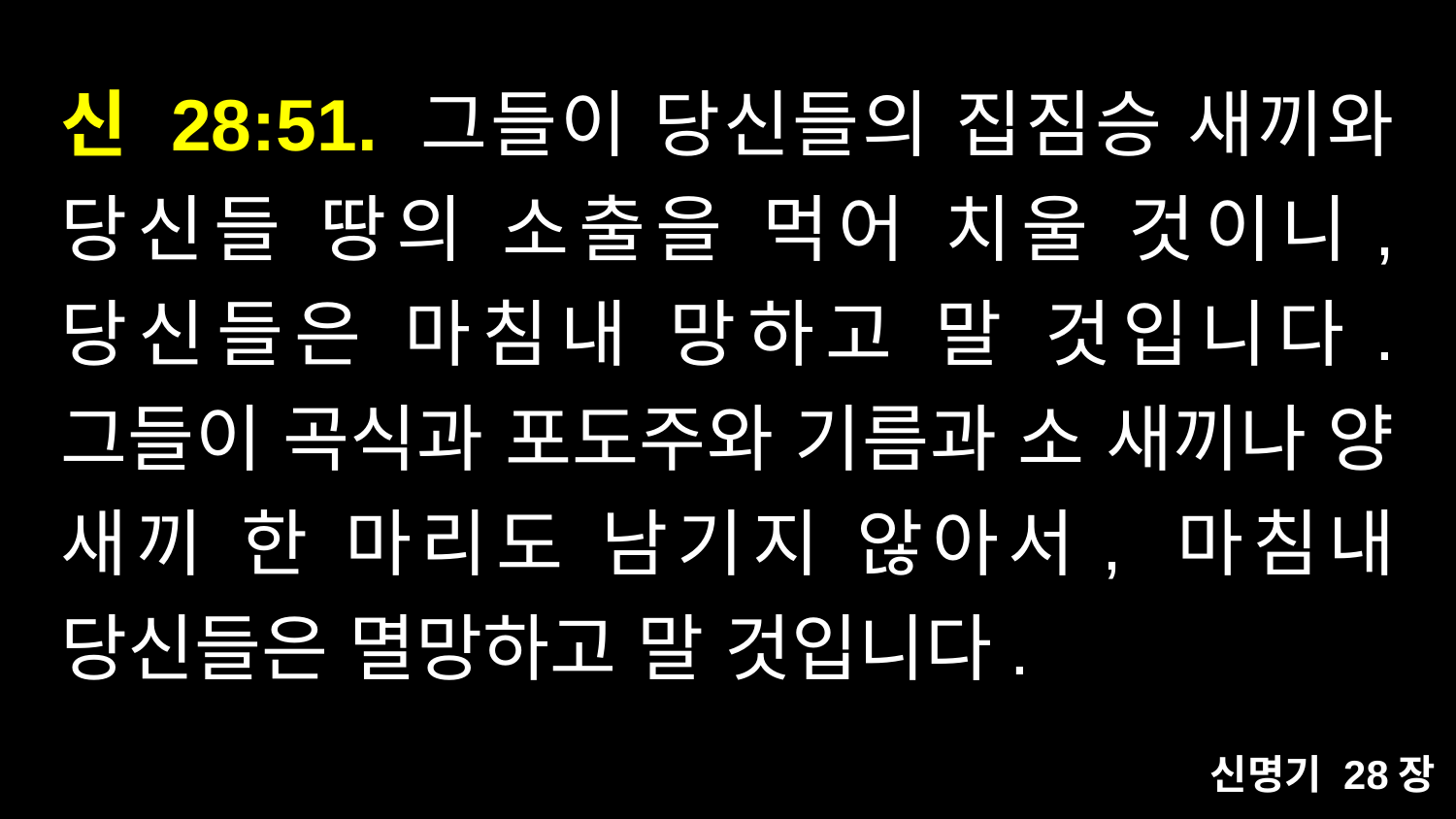

# 신 28:51. 그들이 당신들의 집짐승 새끼와 당신들 땅의 소출을 먹어 치울 것이니, 당신들은 마침내 망하고 말 것입니다. 그들이 곡식과 포도주와 기름과 소 새끼나 양 새끼 한 마리도 남기지 않아서, 마침내 당신들은 멸망하고 말 것입니다.
신명기 28장